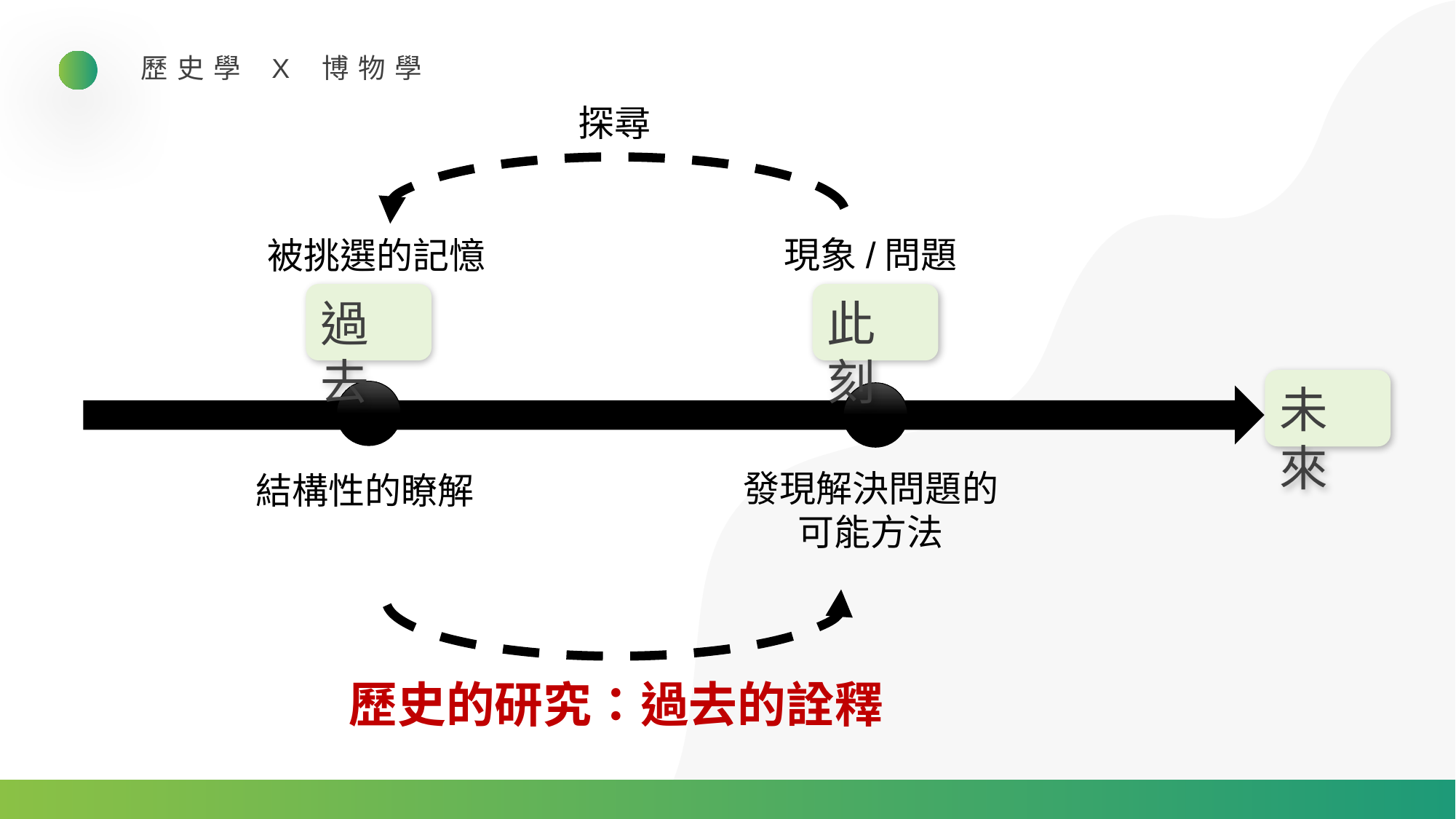

歷史學 X 博物學

探尋

現象/問題
被挑選的記憶
過去
此刻
未來

發現解決問題的可能方法
結構性的瞭解

歷史的研究：過去的詮釋